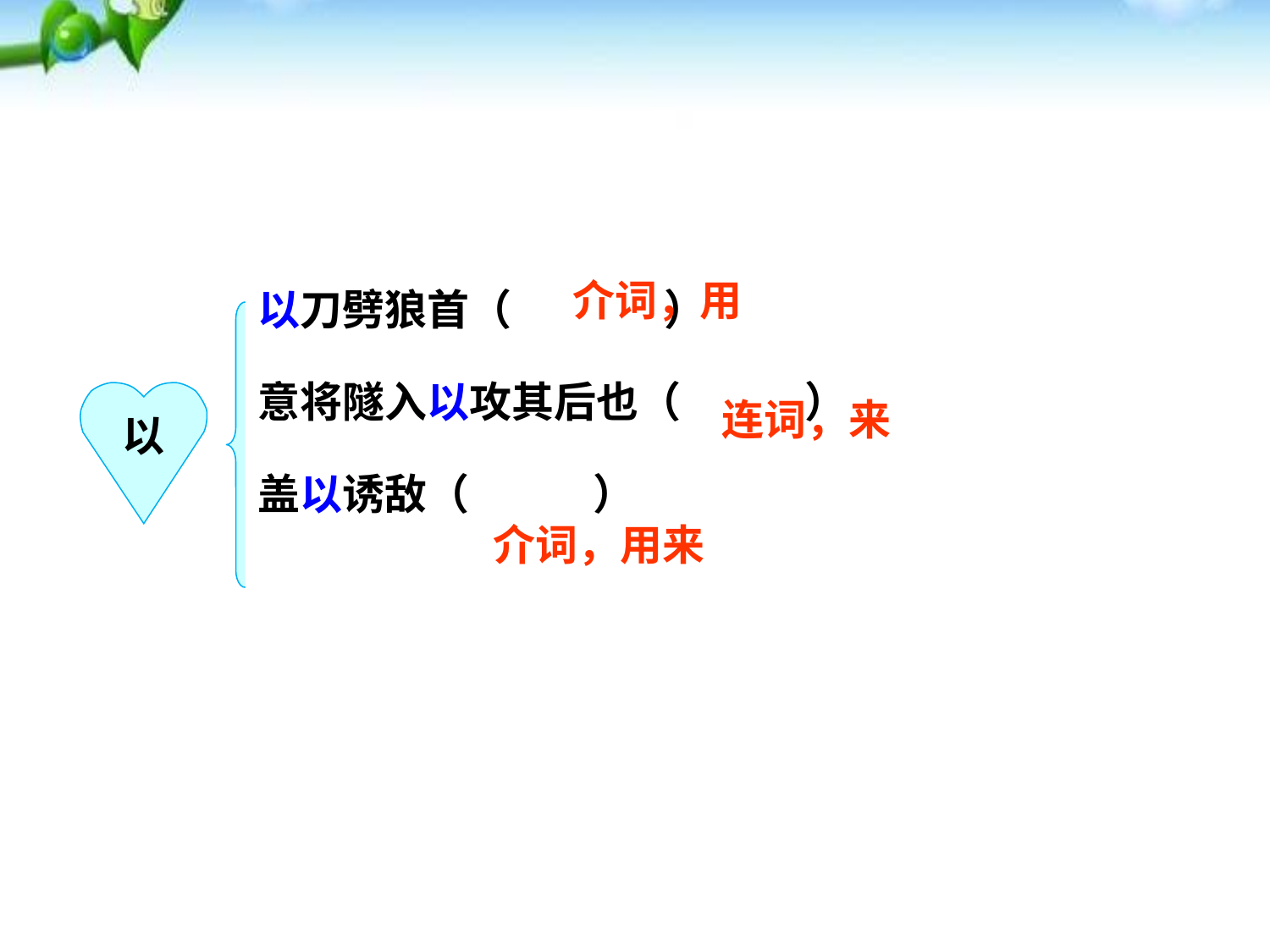

以刀劈狼首（                ）
意将隧入以攻其后也（             ）
盖以诱敌（             ）
介词，用

以
连词，来
介词，用来